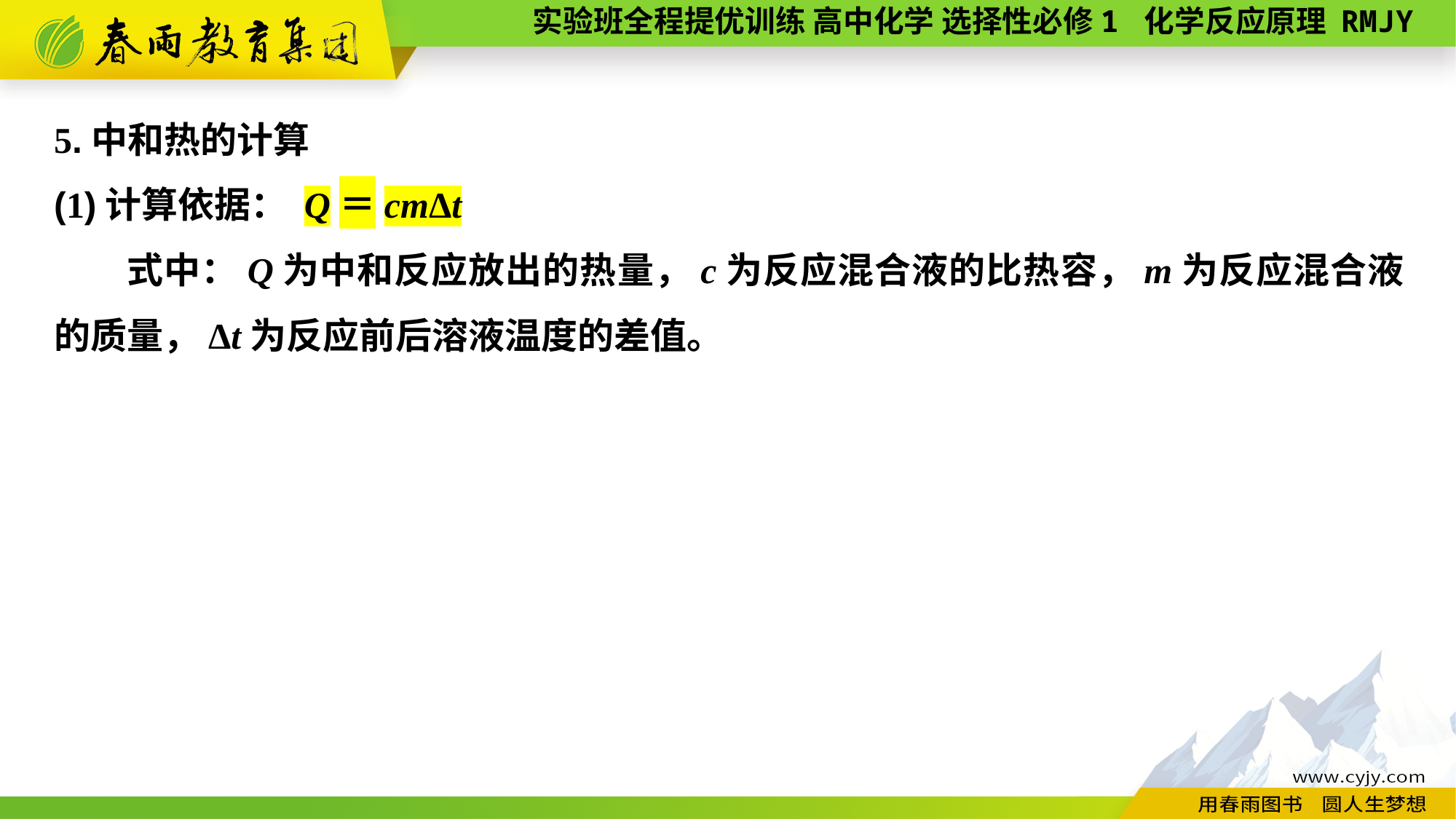

5.中和热的计算
(1)计算依据： Q＝cmΔt
式中：Q为中和反应放出的热量，c为反应混合液的比热容，m为反应混合液的质量，Δt为反应前后溶液温度的差值。